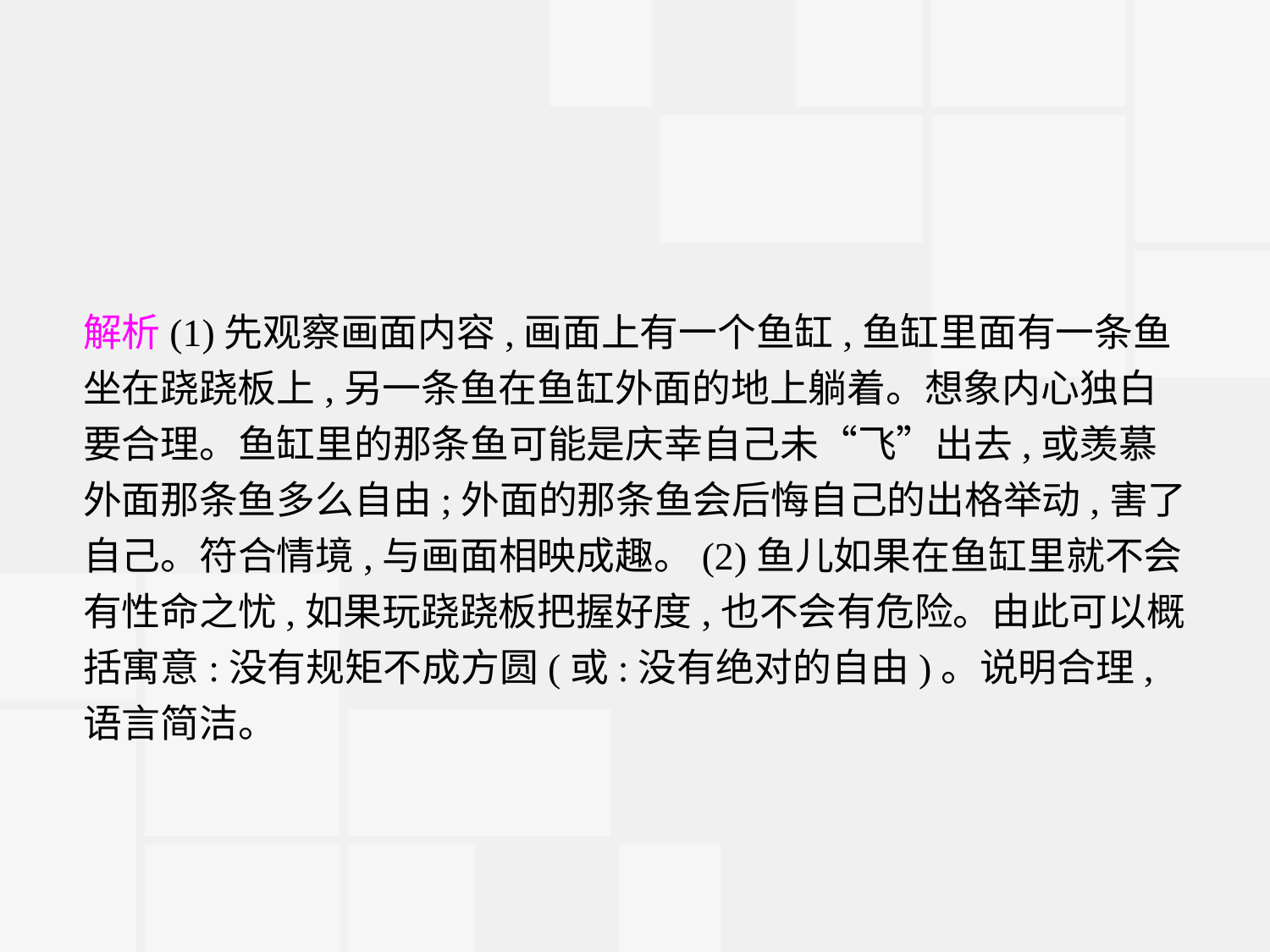

解析(1)先观察画面内容,画面上有一个鱼缸,鱼缸里面有一条鱼坐在跷跷板上,另一条鱼在鱼缸外面的地上躺着。想象内心独白要合理。鱼缸里的那条鱼可能是庆幸自己未“飞”出去,或羡慕外面那条鱼多么自由;外面的那条鱼会后悔自己的出格举动,害了自己。符合情境,与画面相映成趣。(2)鱼儿如果在鱼缸里就不会有性命之忧,如果玩跷跷板把握好度,也不会有危险。由此可以概括寓意:没有规矩不成方圆(或:没有绝对的自由)。说明合理,语言简洁。